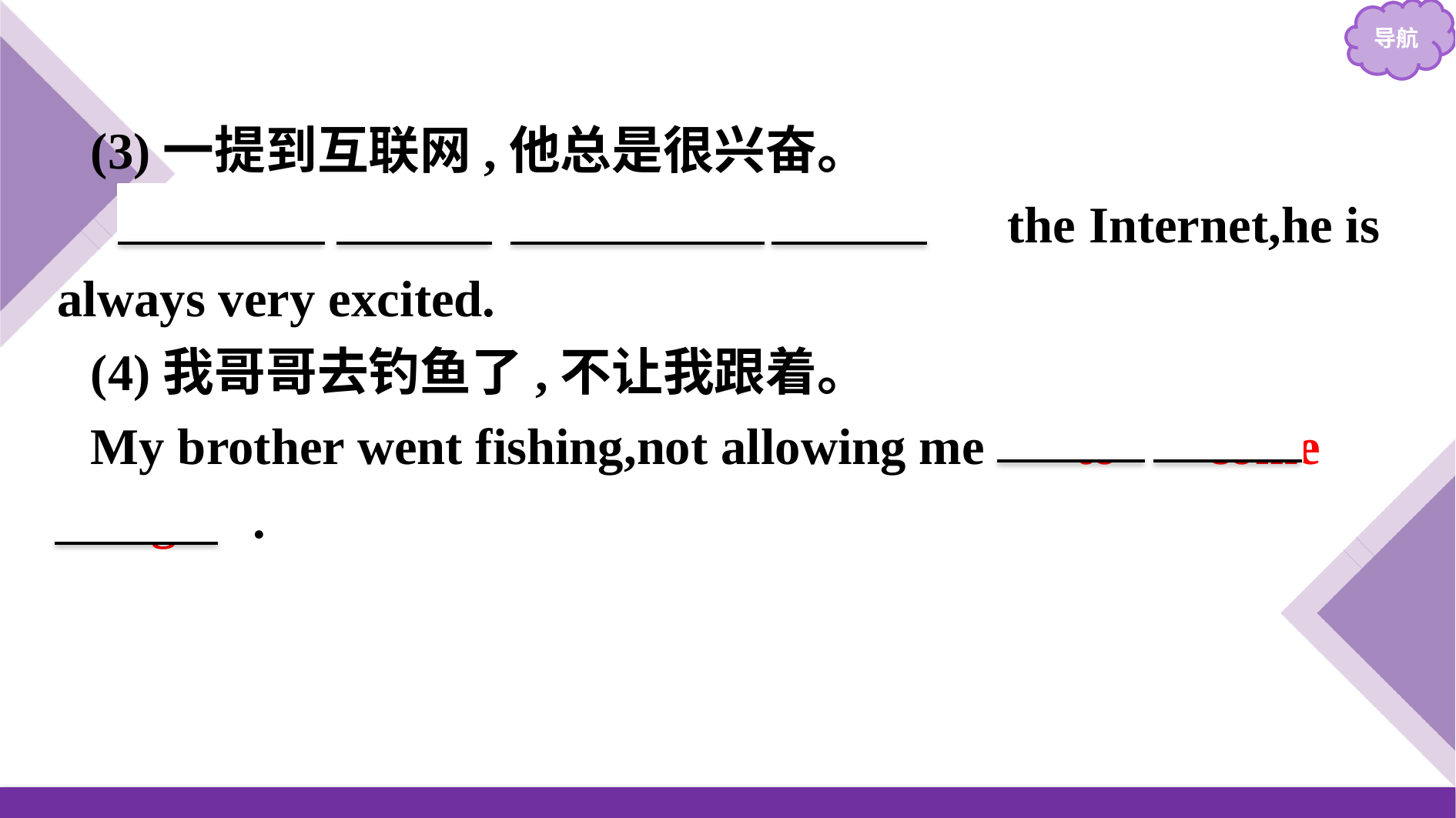

(3)一提到互联网,他总是很兴奋。
　When　 　it　 　comes　 　to　 the Internet,he is always very excited.
(4)我哥哥去钓鱼了,不让我跟着。
My brother went fishing,not allowing me 　to　 come 　along　.